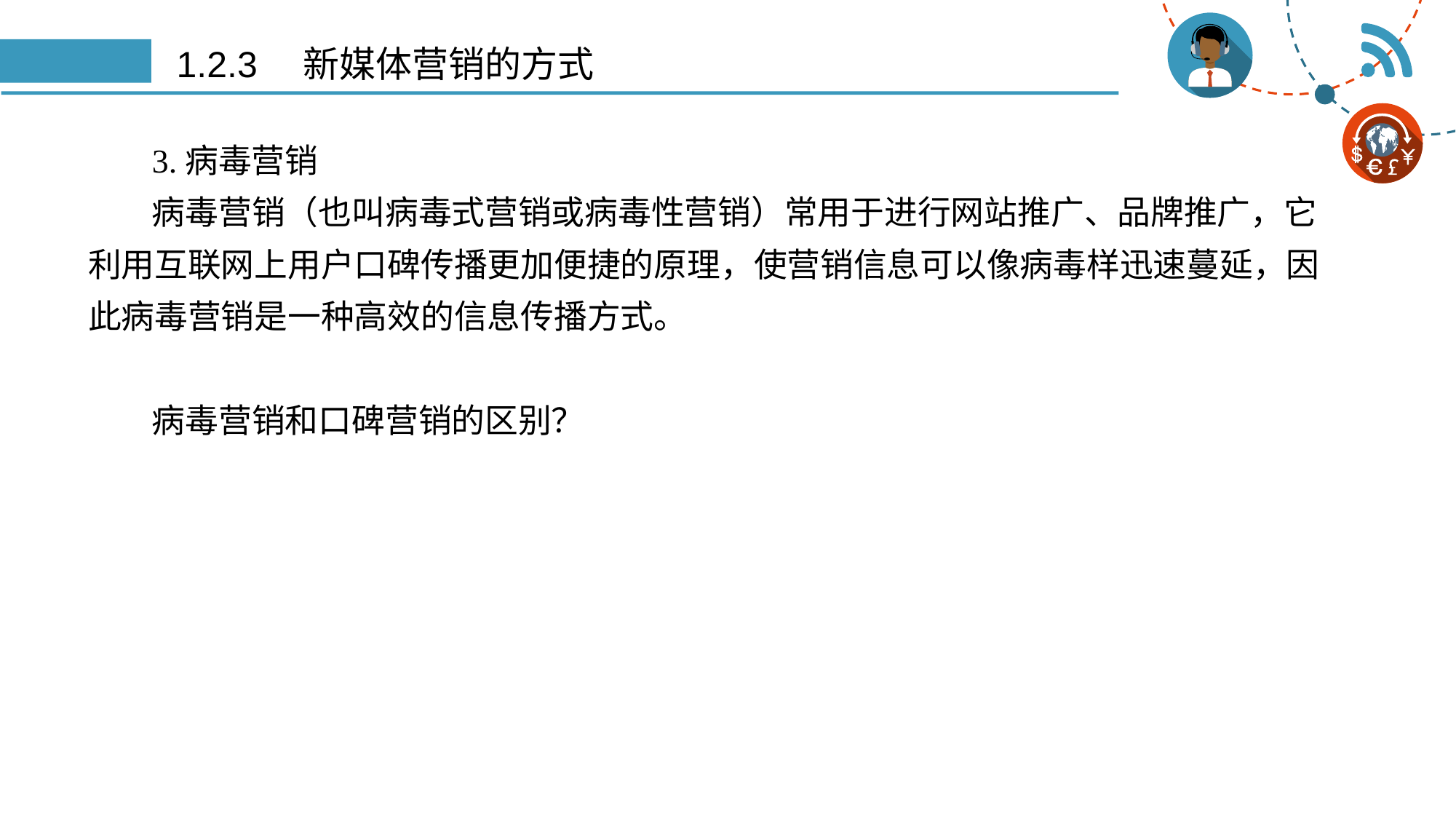

# 1.2.3　新媒体营销的方式
3.病毒营销
病毒营销（也叫病毒式营销或病毒性营销）常用于进行网站推广、品牌推广，它利用互联网上用户口碑传播更加便捷的原理，使营销信息可以像病毒样迅速蔓延，因此病毒营销是一种高效的信息传播方式。

病毒营销和口碑营销的区别？